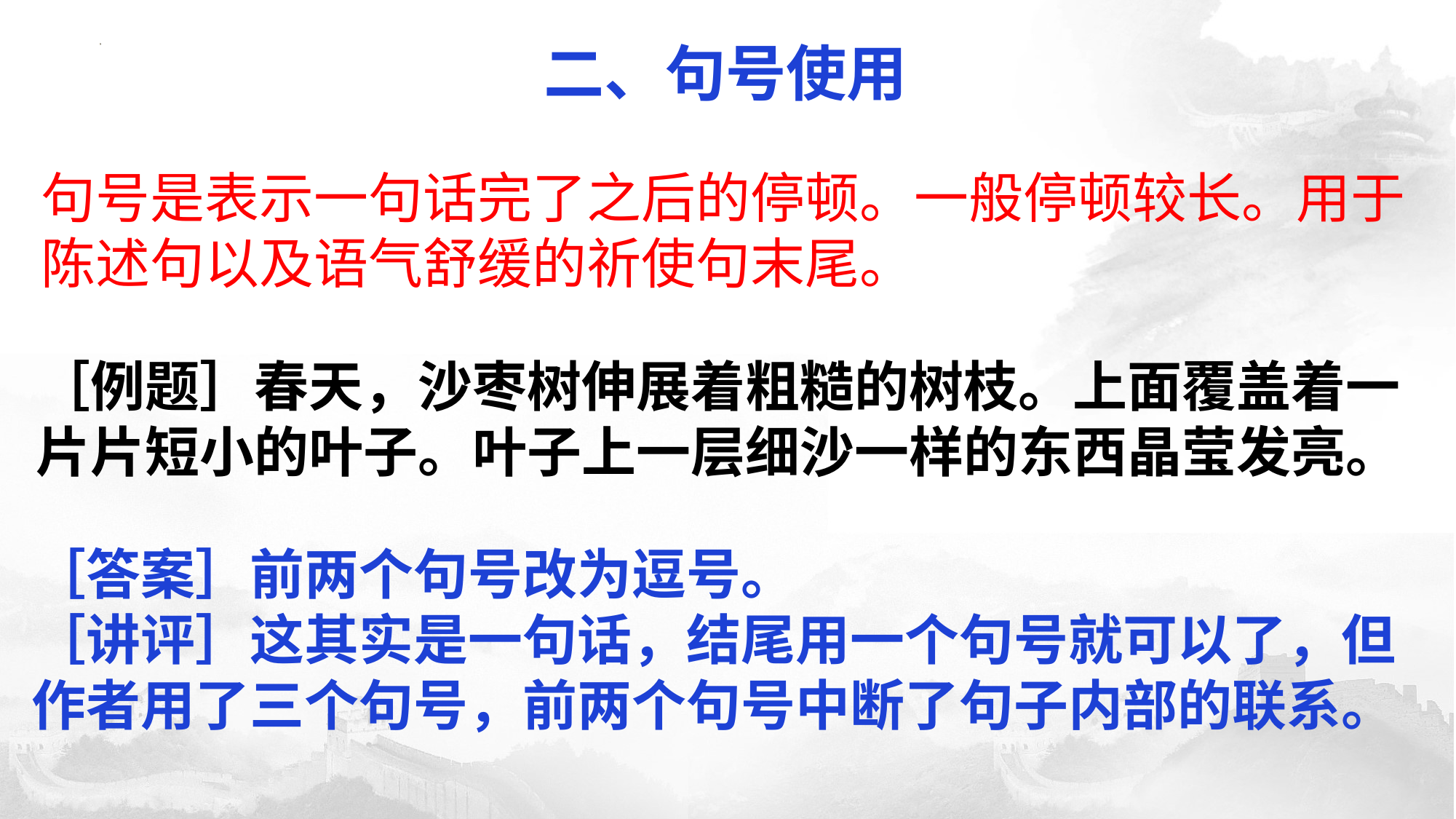

二、句号使用
句号是表示一句话完了之后的停顿。一般停顿较长。用于陈述句以及语气舒缓的祈使句末尾。
［例题］春天，沙枣树伸展着粗糙的树枝。上面覆盖着一片片短小的叶子。叶子上一层细沙一样的东西晶莹发亮。
［答案］前两个句号改为逗号。
［讲评］这其实是一句话，结尾用一个句号就可以了，但作者用了三个句号，前两个句号中断了句子内部的联系。